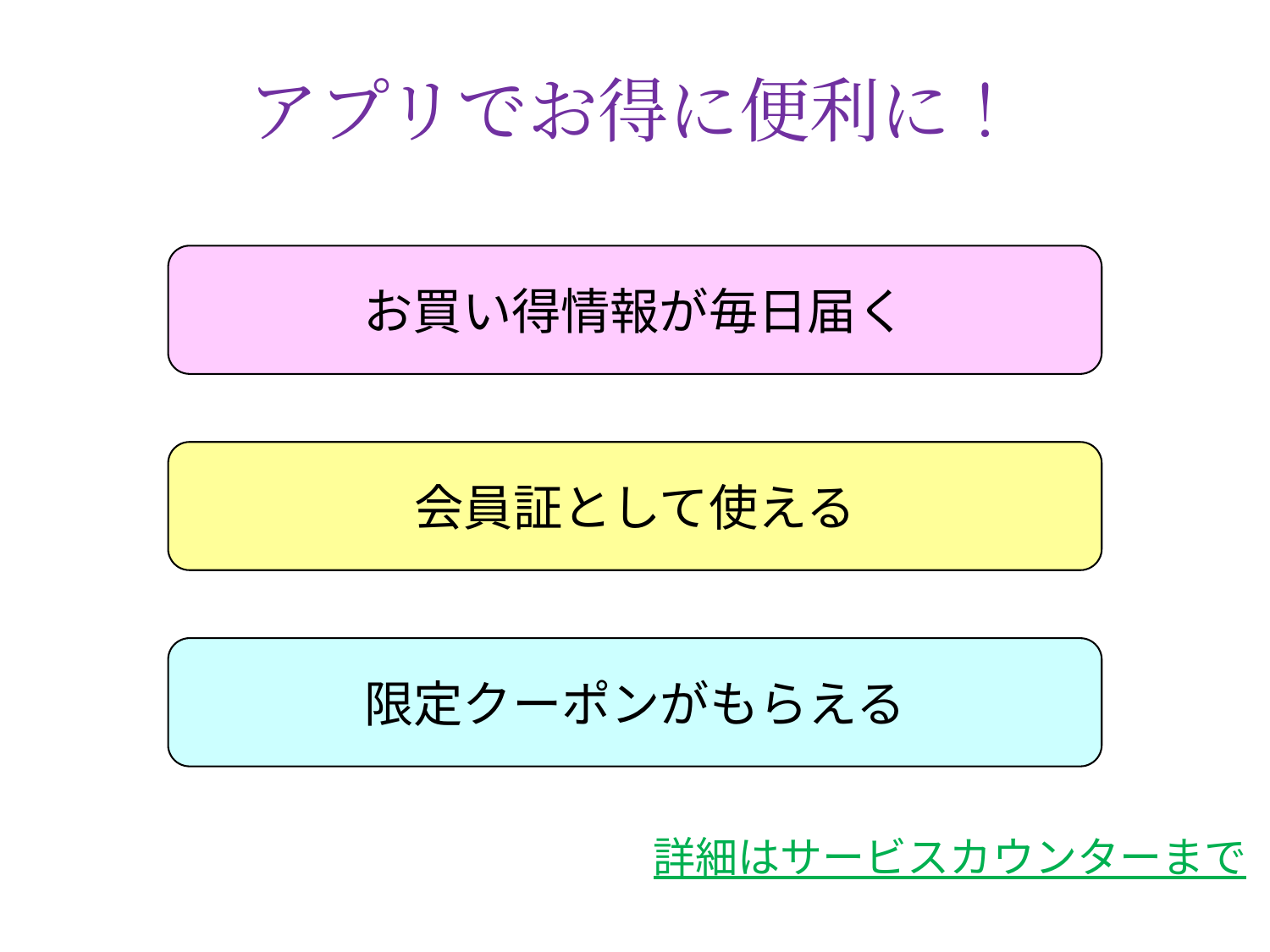

アプリでお得に便利に！
お買い得情報が毎日届く
会員証として使える
限定クーポンがもらえる
詳細はサービスカウンターまで